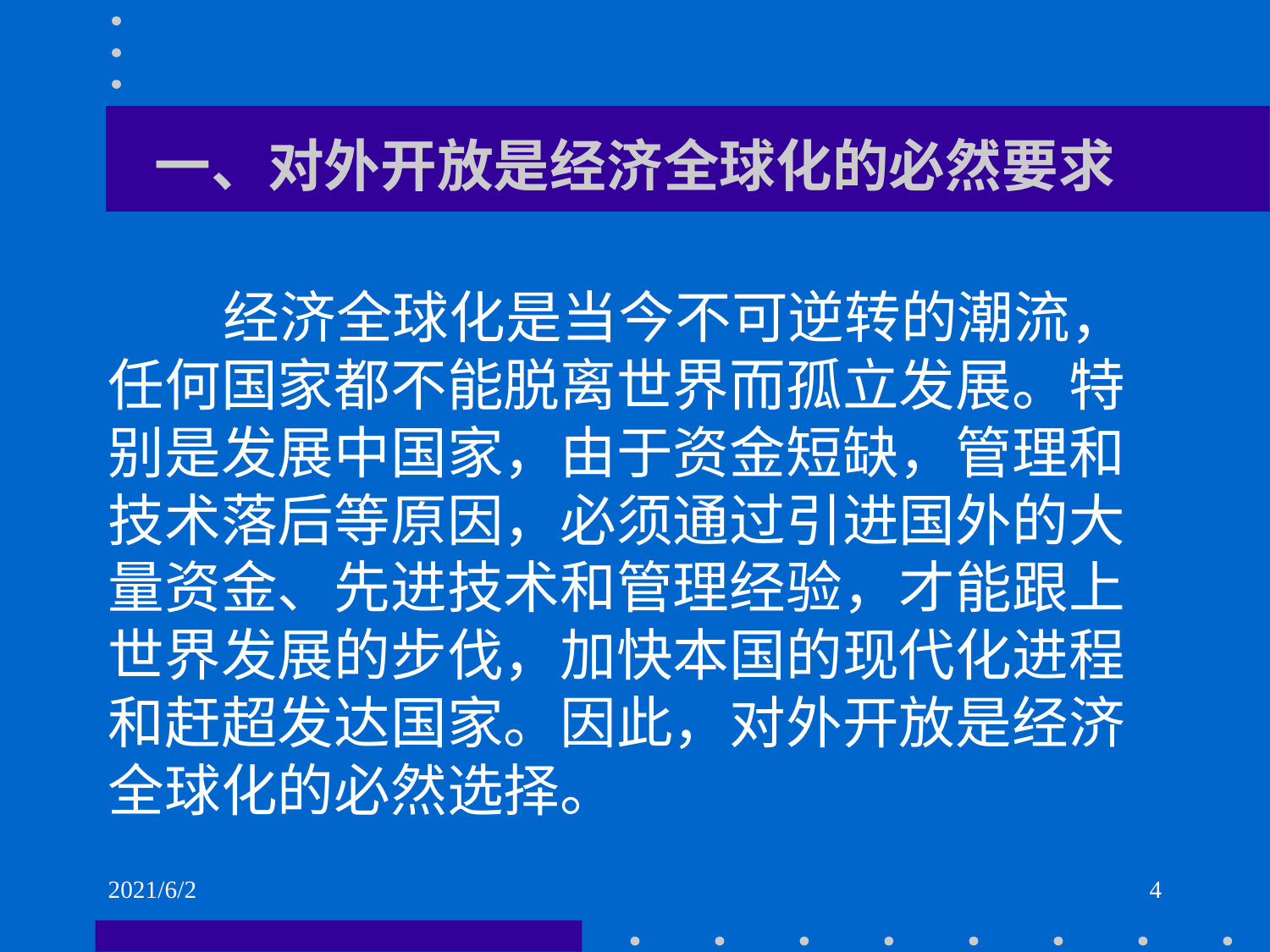

# 一、对外开放是经济全球化的必然要求
        经济全球化是当今不可逆转的潮流，任何国家都不能脱离世界而孤立发展。特别是发展中国家，由于资金短缺，管理和技术落后等原因，必须通过引进国外的大量资金、先进技术和管理经验，才能跟上世界发展的步伐，加快本国的现代化进程和赶超发达国家。因此，对外开放是经济全球化的必然选择。

2021/6/2
4